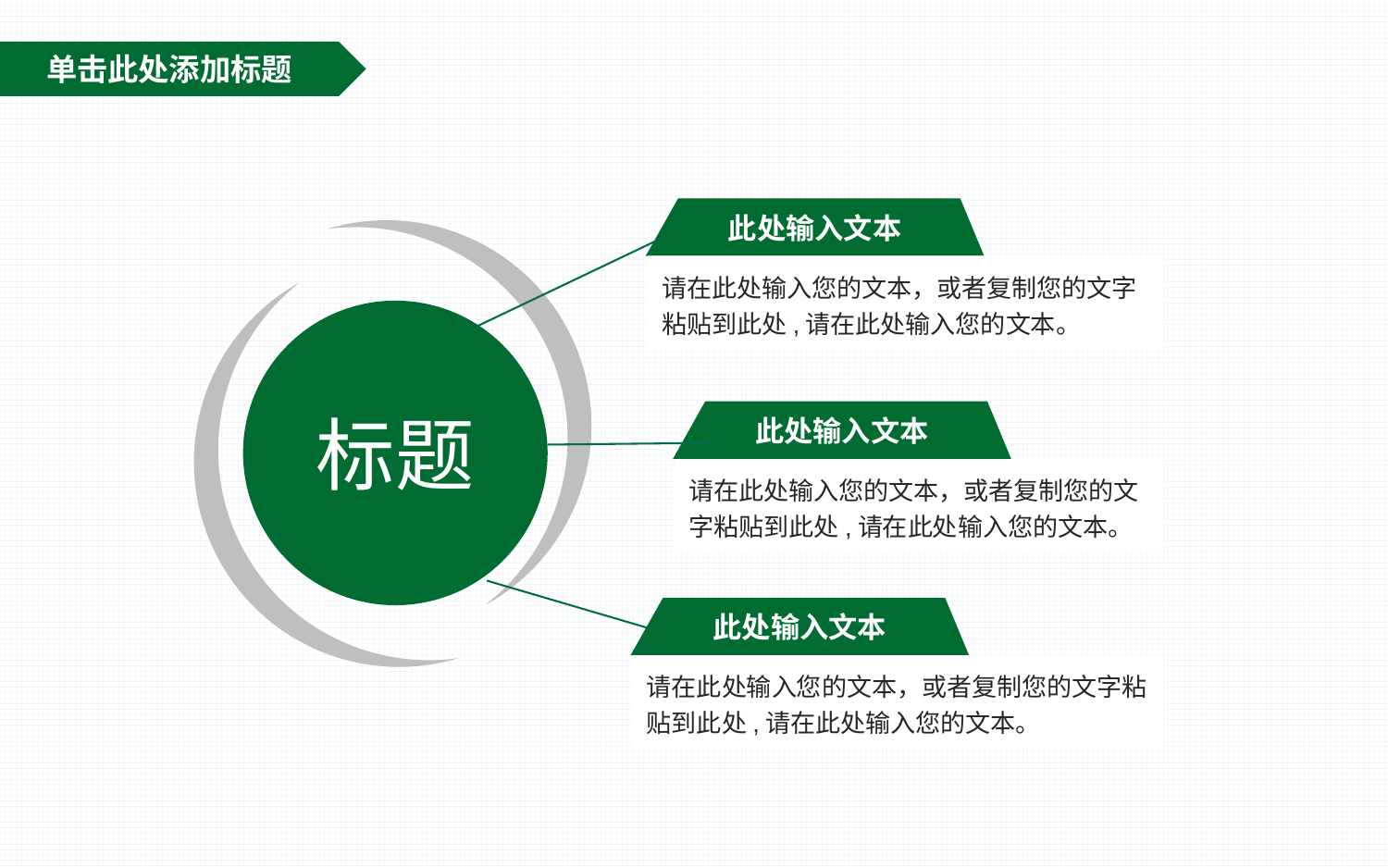

单击此处添加标题
此处输入文本

请在此处输入您的文本，或者复制您的文字粘贴到此处,请在此处输入您的文本。
标题

此处输入文本
请在此处输入您的文本，或者复制您的文字粘贴到此处,请在此处输入您的文本。
此处输入文本
请在此处输入您的文本，或者复制您的文字粘贴到此处,请在此处输入您的文本。